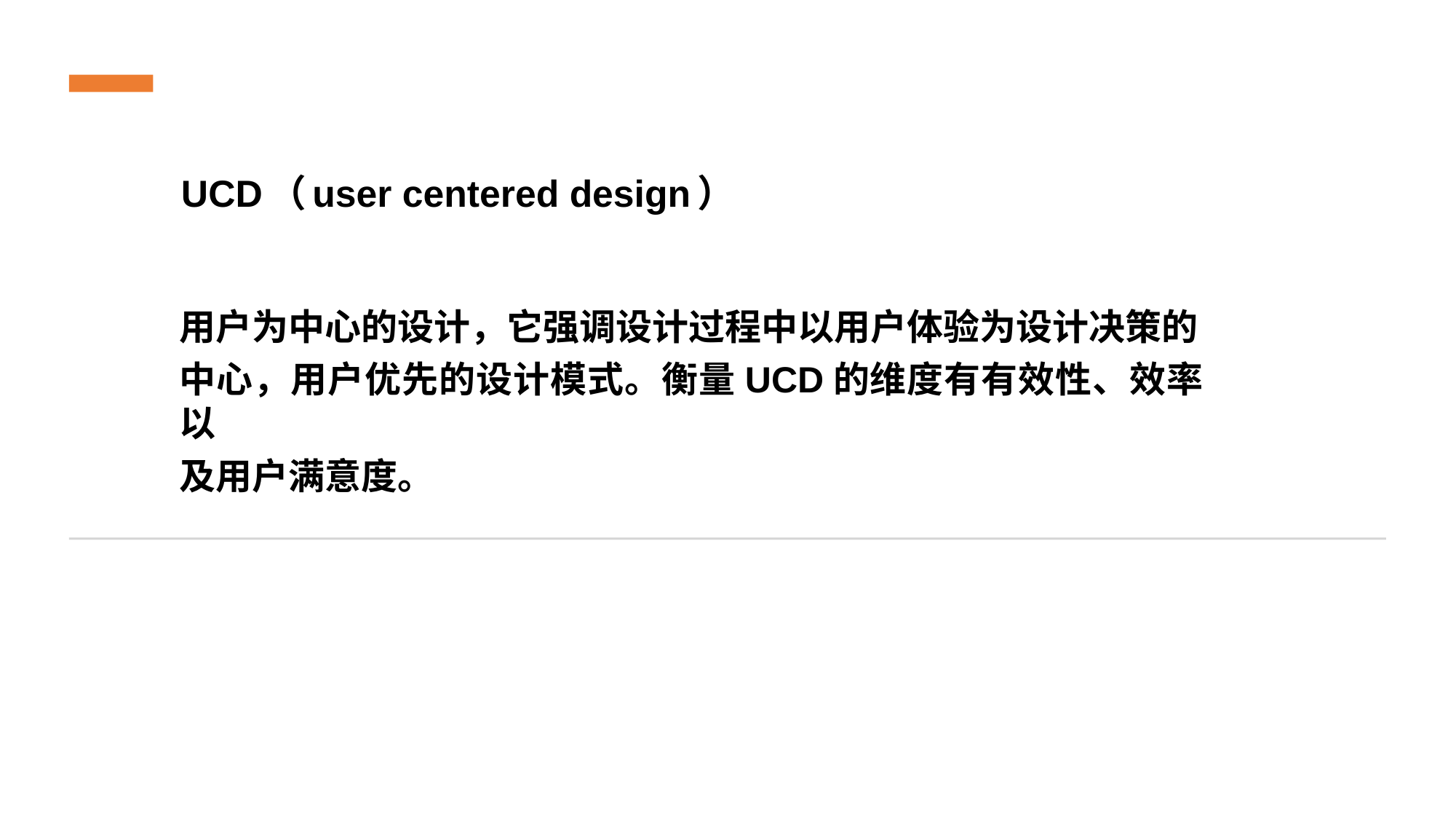

UCD（user centered design）
用户为中心的设计，它强调设计过程中以用户体验为设计决策的
中心，用户优先的设计模式。衡量UCD的维度有有效性、效率以
及用户满意度。